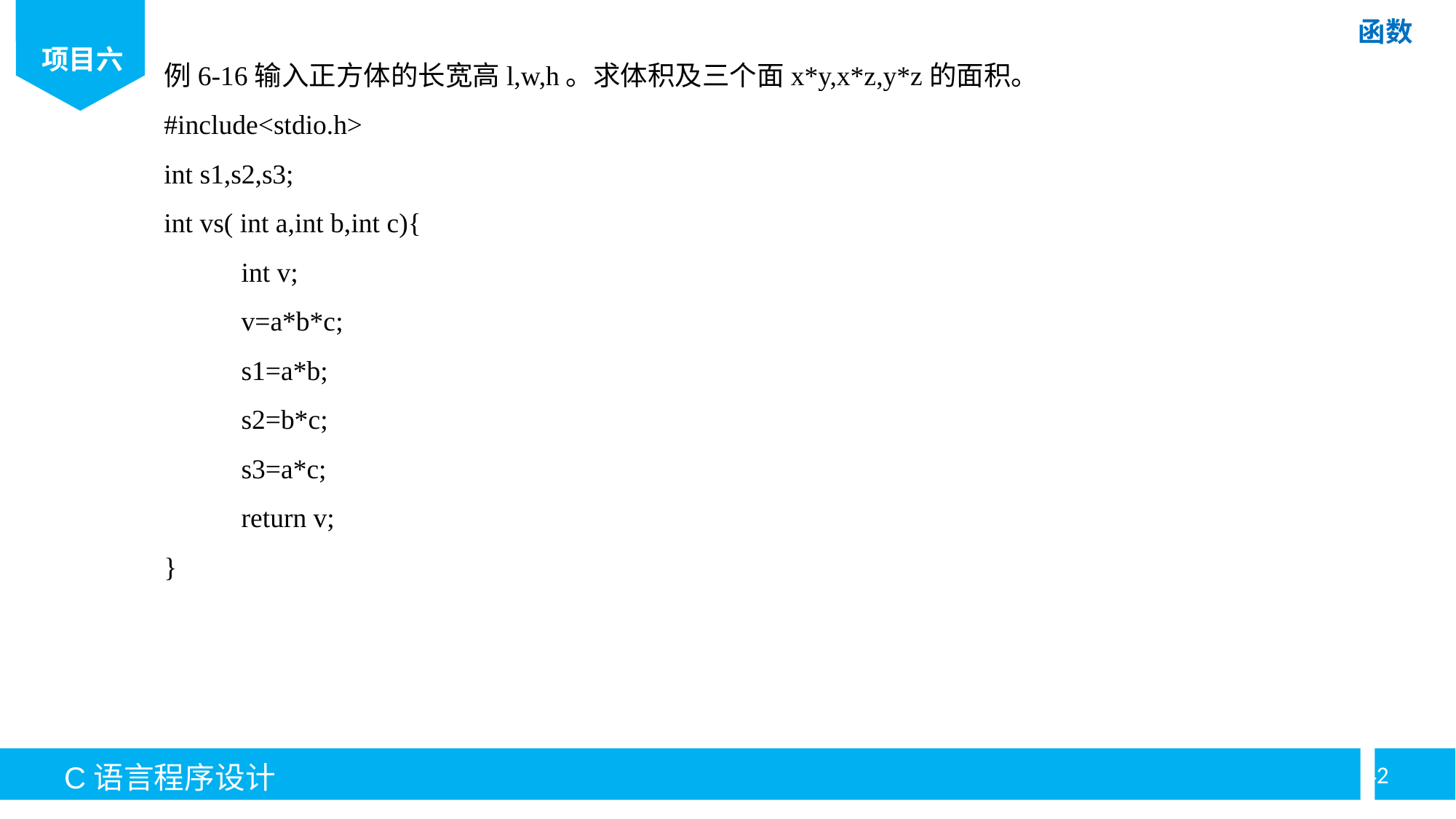

例6-16输入正方体的长宽高l,w,h。求体积及三个面x*y,x*z,y*z的面积。
#include<stdio.h>
int s1,s2,s3;
int vs( int a,int b,int c){
	int v;
	v=a*b*c;
	s1=a*b;
	s2=b*c;
	s3=a*c;
	return v;
}